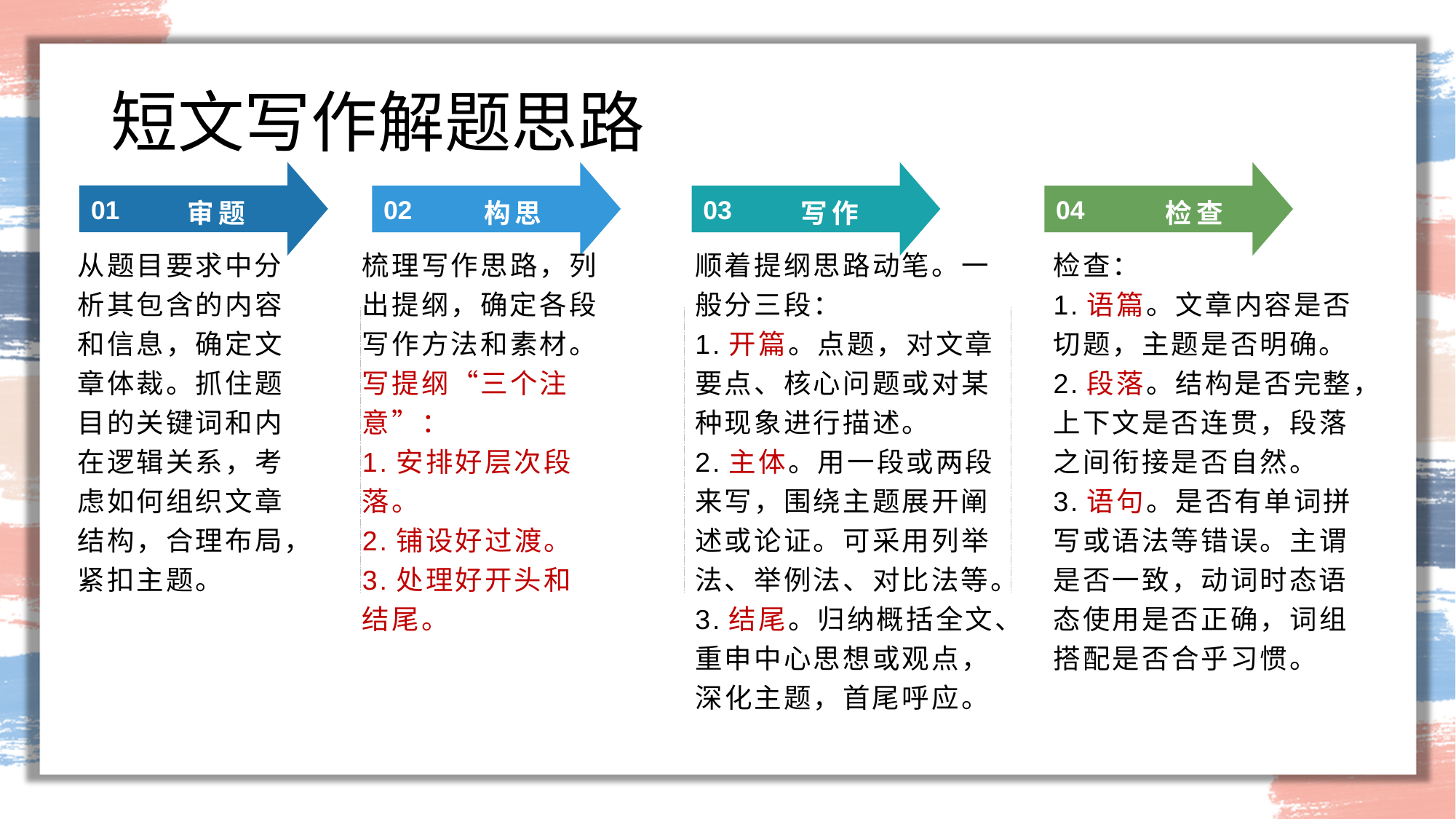

# 短文写作解题思路

审题
01
从题目要求中分析其包含的内容和信息，确定文章体裁。抓住题目的关键词和内在逻辑关系，考虑如何组织文章结构，合理布局，紧扣主题。

构思
写作
检查
02
03
04
梳理写作思路，列出提纲，确定各段写作方法和素材。
写提纲“三个注意”：
1.安排好层次段落。
2.铺设好过渡。
3.处理好开头和结尾。
顺着提纲思路动笔。一般分三段：
1.开篇。点题，对文章要点、核心问题或对某种现象进行描述。
2.主体。用一段或两段来写，围绕主题展开阐述或论证。可采用列举法、举例法、对比法等。
3.结尾。归纳概括全文、重申中心思想或观点，深化主题，首尾呼应。
检查：
1.语篇。文章内容是否切题，主题是否明确。
2.段落。结构是否完整，上下文是否连贯，段落之间衔接是否自然。
3.语句。是否有单词拼写或语法等错误。主谓是否一致，动词时态语态使用是否正确，词组搭配是否合乎习惯。